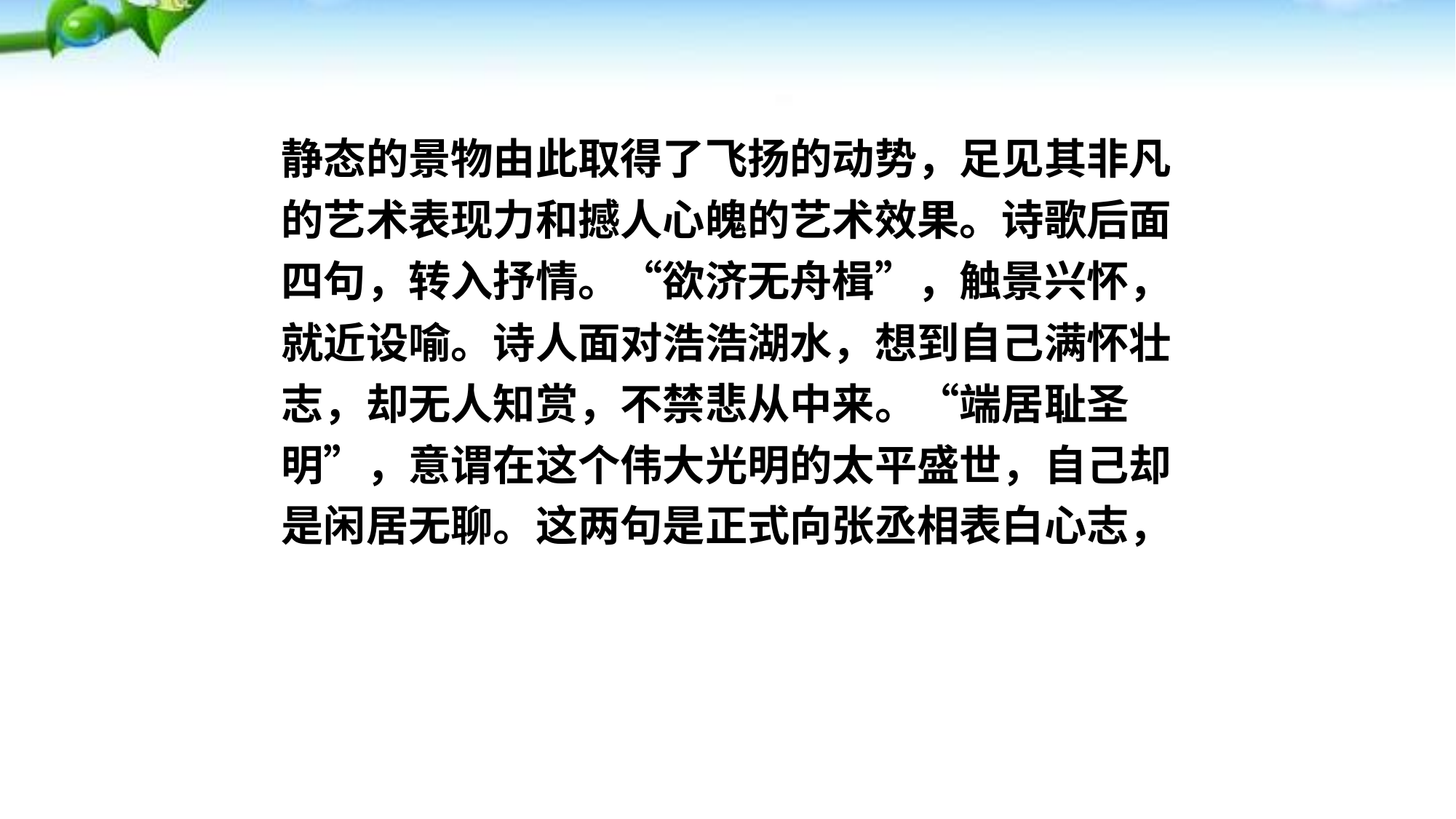

静态的景物由此取得了飞扬的动势，足见其非凡的艺术表现力和撼人心魄的艺术效果。诗歌后面四句，转入抒情。“欲济无舟楫”，触景兴怀，就近设喻。诗人面对浩浩湖水，想到自己满怀壮志，却无人知赏，不禁悲从中来。“端居耻圣明”，意谓在这个伟大光明的太平盛世，自己却是闲居无聊。这两句是正式向张丞相表白心志，